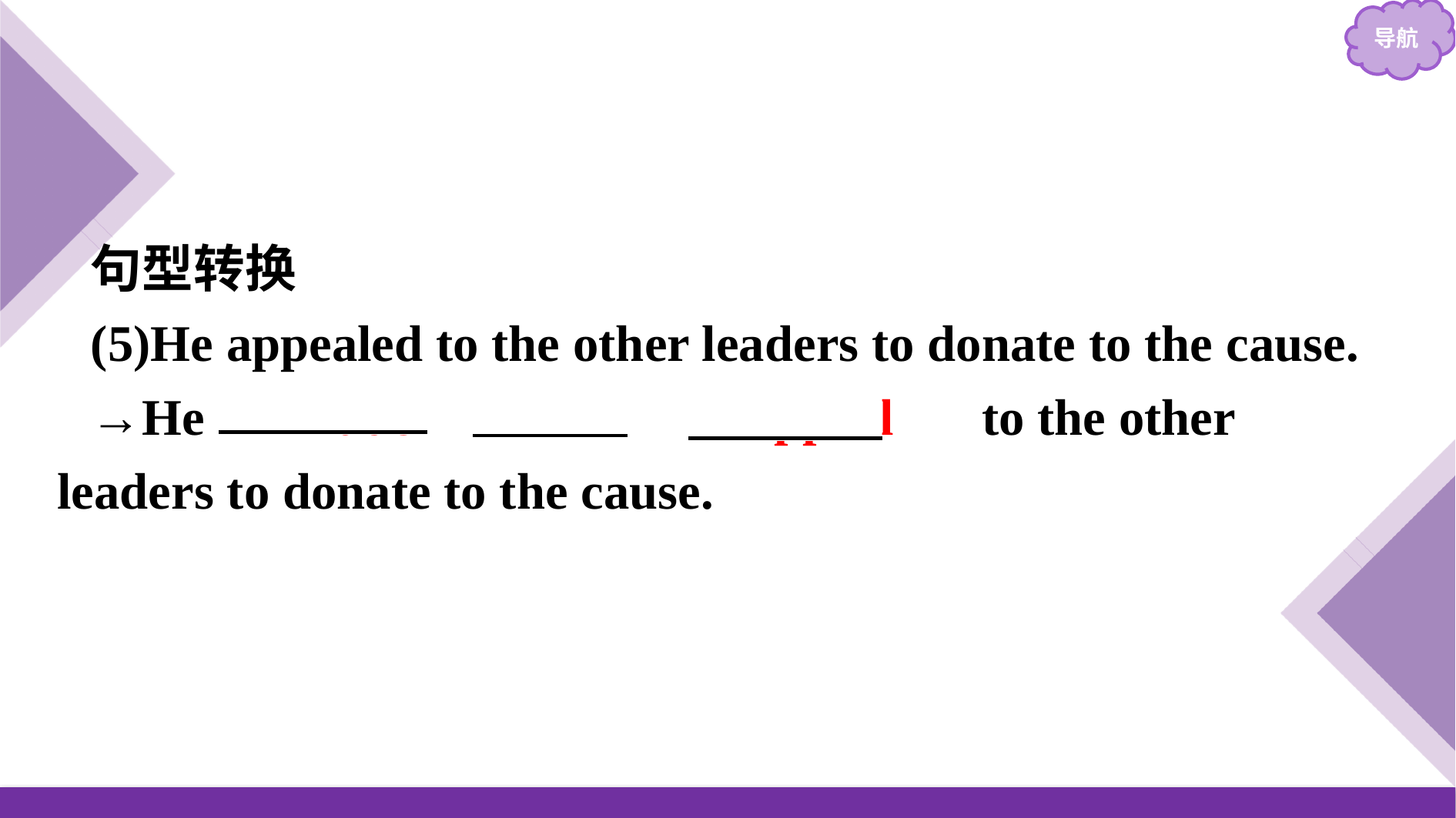

句型转换
(5)He appealed to the other leaders to donate to the cause.
→He 　made　 　an　 　appeal　 to the other leaders to donate to the cause.